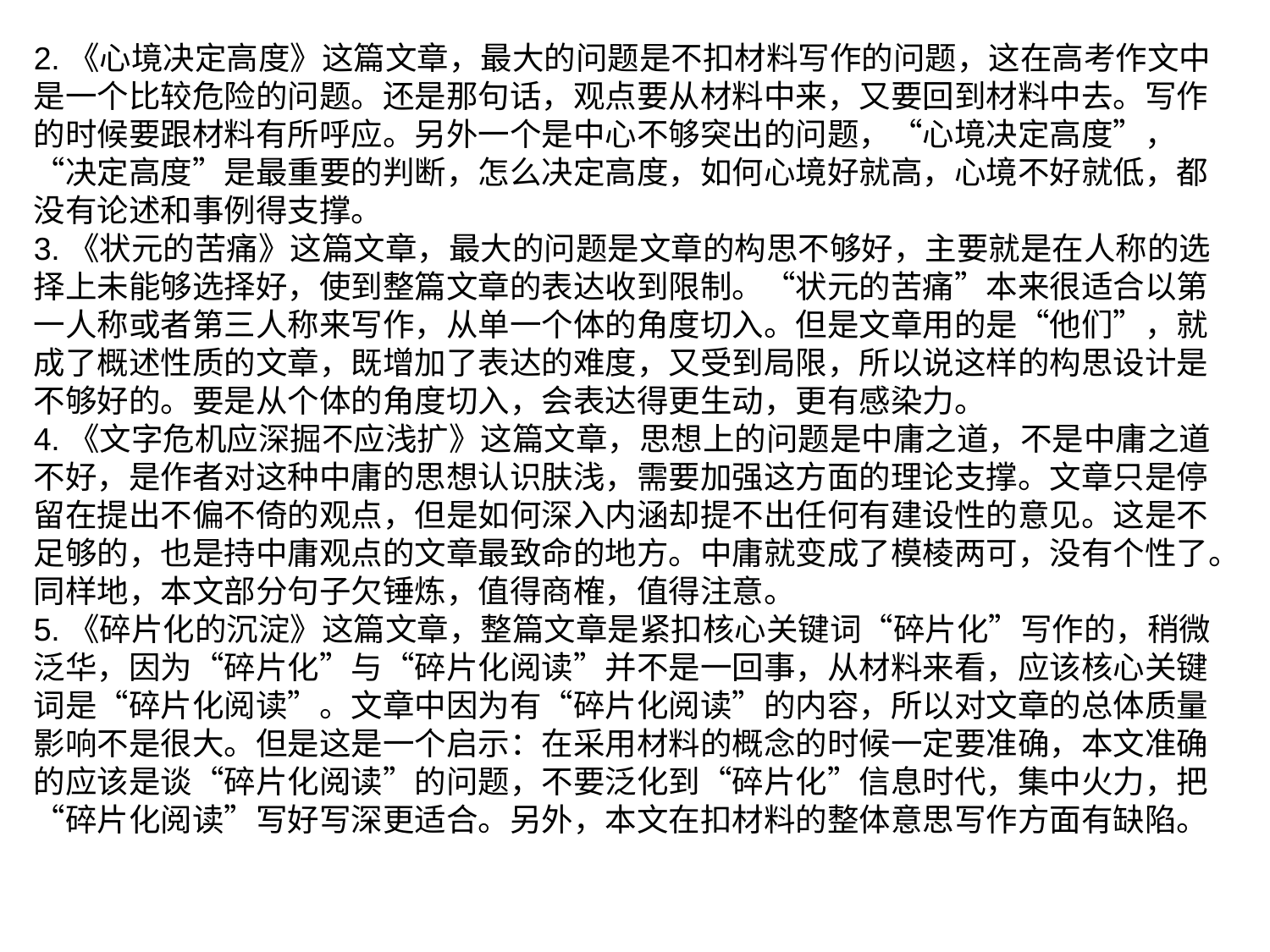

2.《心境决定高度》这篇文章，最大的问题是不扣材料写作的问题，这在高考作文中是一个比较危险的问题。还是那句话，观点要从材料中来，又要回到材料中去。写作的时候要跟材料有所呼应。另外一个是中心不够突出的问题，“心境决定高度”，“决定高度”是最重要的判断，怎么决定高度，如何心境好就高，心境不好就低，都没有论述和事例得支撑。
3.《状元的苦痛》这篇文章，最大的问题是文章的构思不够好，主要就是在人称的选择上未能够选择好，使到整篇文章的表达收到限制。“状元的苦痛”本来很适合以第一人称或者第三人称来写作，从单一个体的角度切入。但是文章用的是“他们”，就成了概述性质的文章，既增加了表达的难度，又受到局限，所以说这样的构思设计是不够好的。要是从个体的角度切入，会表达得更生动，更有感染力。
4.《文字危机应深掘不应浅扩》这篇文章，思想上的问题是中庸之道，不是中庸之道不好，是作者对这种中庸的思想认识肤浅，需要加强这方面的理论支撑。文章只是停留在提出不偏不倚的观点，但是如何深入内涵却提不出任何有建设性的意见。这是不足够的，也是持中庸观点的文章最致命的地方。中庸就变成了模棱两可，没有个性了。同样地，本文部分句子欠锤炼，值得商榷，值得注意。
5.《碎片化的沉淀》这篇文章，整篇文章是紧扣核心关键词“碎片化”写作的，稍微泛华，因为“碎片化”与“碎片化阅读”并不是一回事，从材料来看，应该核心关键词是“碎片化阅读”。文章中因为有“碎片化阅读”的内容，所以对文章的总体质量影响不是很大。但是这是一个启示：在采用材料的概念的时候一定要准确，本文准确的应该是谈“碎片化阅读”的问题，不要泛化到“碎片化”信息时代，集中火力，把“碎片化阅读”写好写深更适合。另外，本文在扣材料的整体意思写作方面有缺陷。